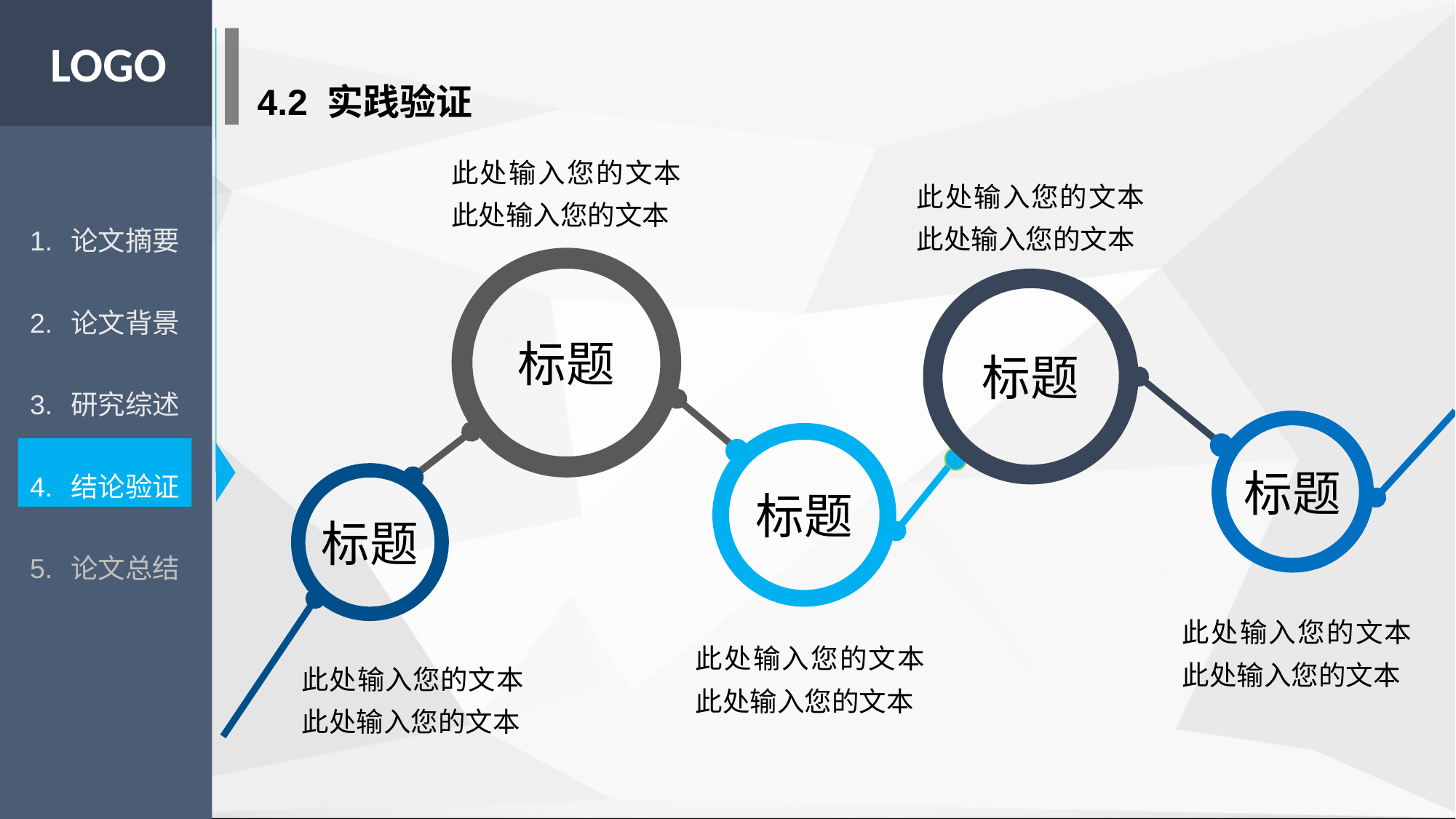

LOGO

4.2 实践验证
此处输入您的文本此处输入您的文本
此处输入您的文本此处输入您的文本
论文摘要
论文背景
研究综述
结论验证
论文总结
标题
标题

标题

标题

标题
此处输入您的文本此处输入您的文本
此处输入您的文本此处输入您的文本
此处输入您的文本此处输入您的文本